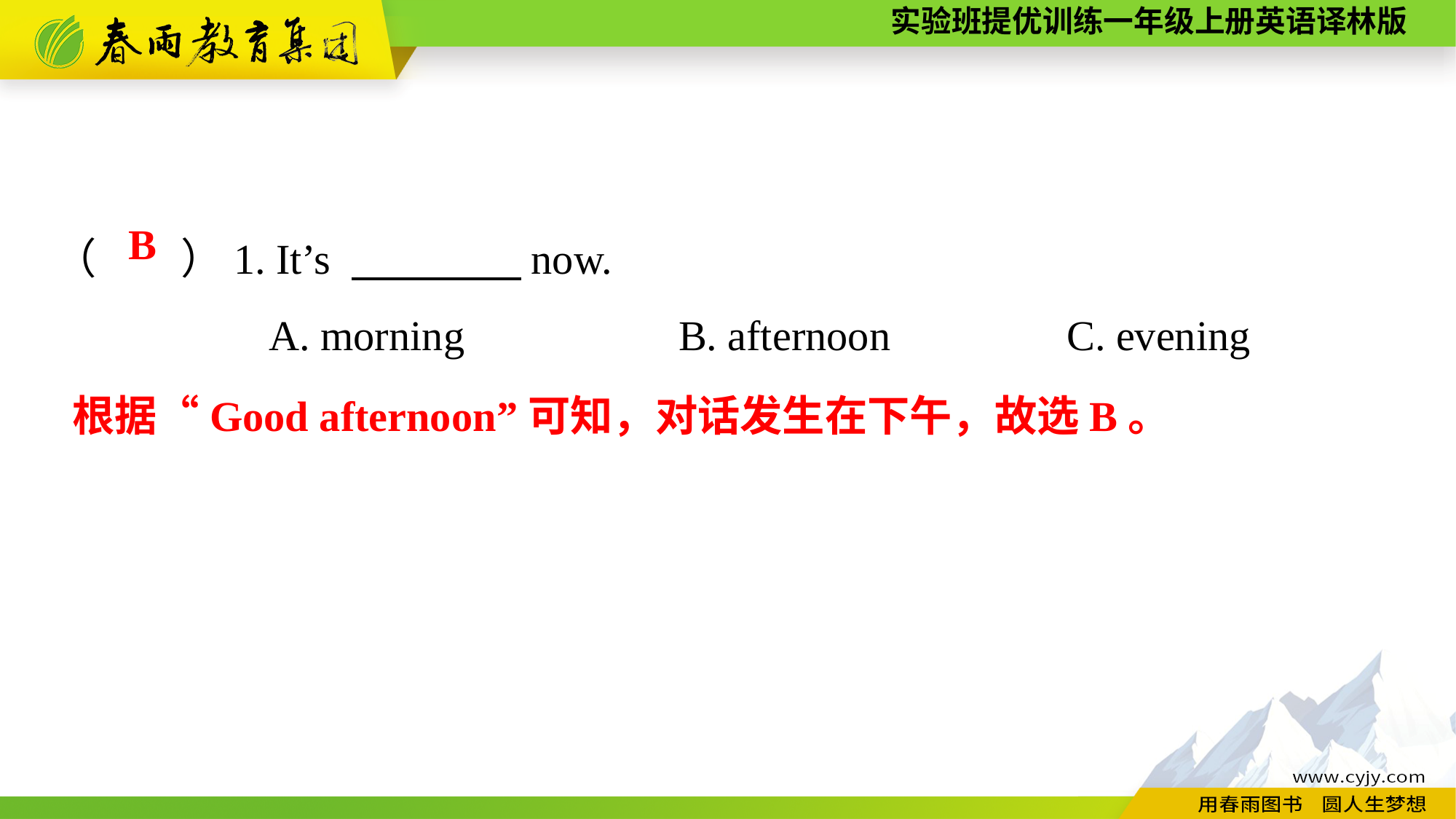

（　　）1. It’s 　　　　now.
A. morning　　　       B. afternoon　　   　C. evening
B
根据“Good afternoon”可知，对话发生在下午，故选B。